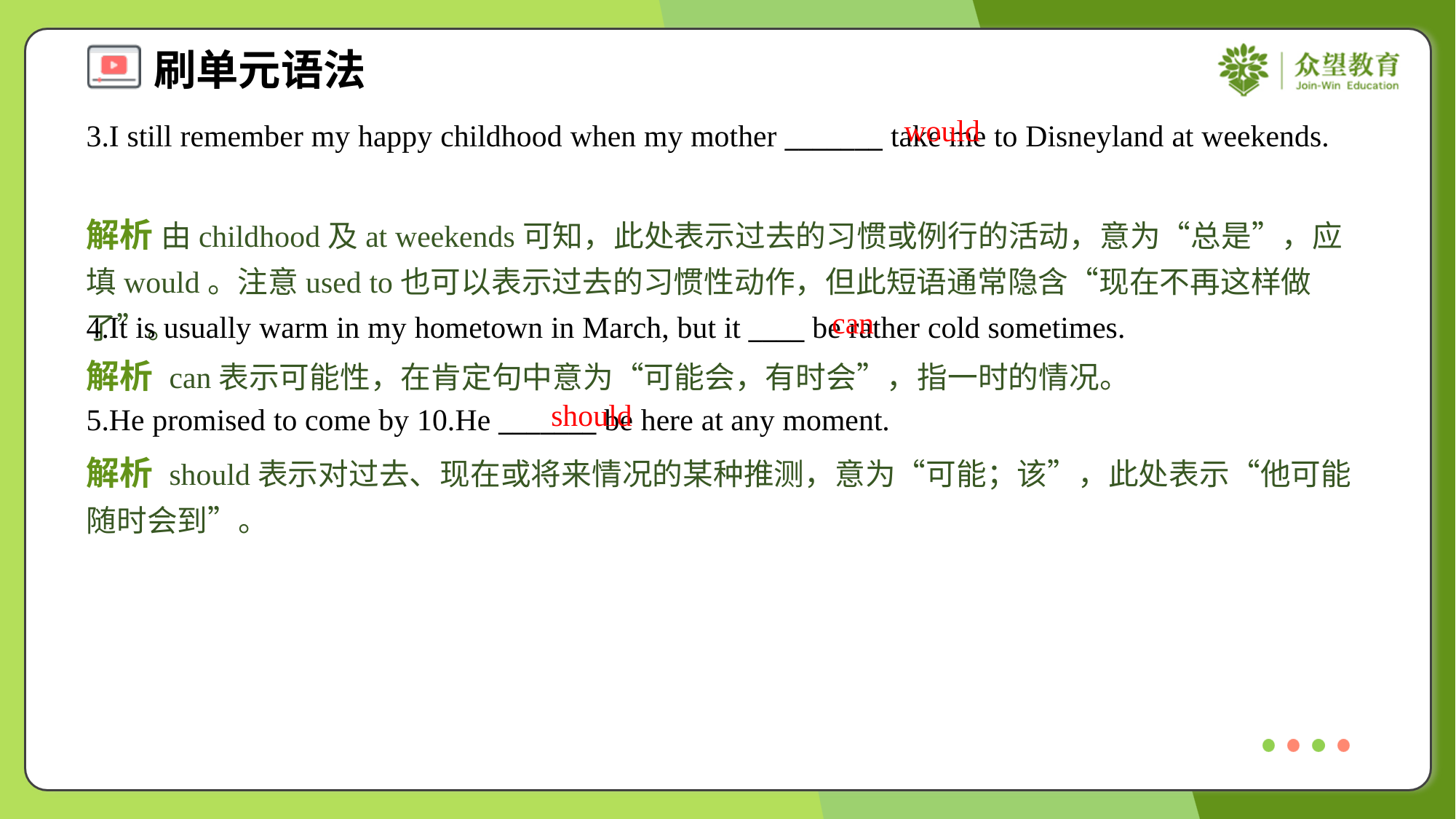

would
3.I still remember my happy childhood when my mother _______ take me to Disneyland at weekends.
解析 由childhood及at weekends可知，此处表示过去的习惯或例行的活动，意为“总是”，应填would。注意used to也可以表示过去的习惯性动作，但此短语通常隐含“现在不再这样做了”。
can
4.It is usually warm in my hometown in March, but it ____ be rather cold sometimes.
解析 can表示可能性，在肯定句中意为“可能会，有时会”，指一时的情况。
should
5.He promised to come by 10.He _______ be here at any moment.
解析 should表示对过去、现在或将来情况的某种推测，意为“可能；该”，此处表示“他可能随时会到”。